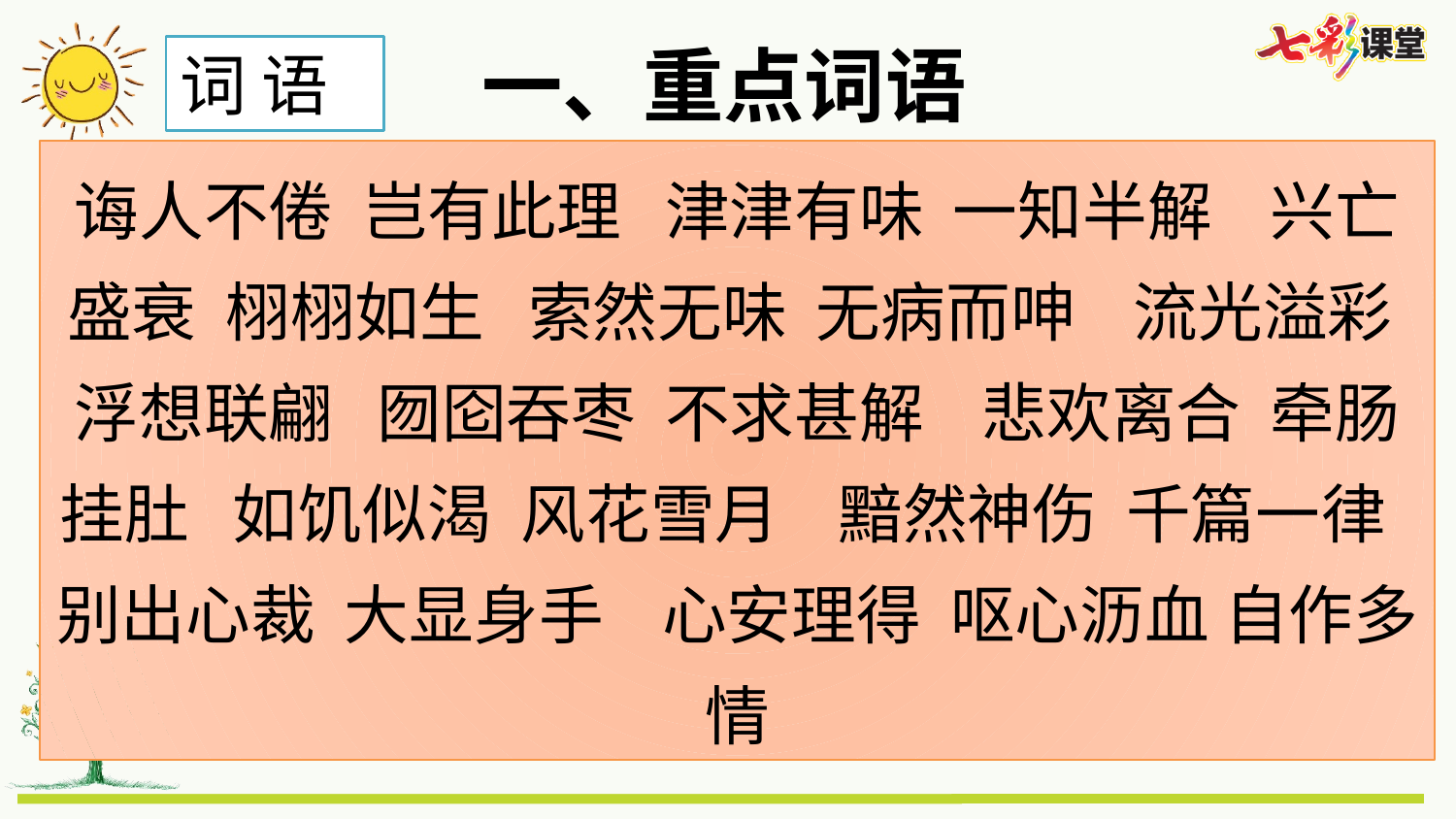

一、重点词语
词 语
诲人不倦  岂有此理   津津有味  一知半解    兴亡盛衰  栩栩如生   索然无味  无病而呻    流光溢彩  浮想联翩   囫囵吞枣  不求甚解    悲欢离合  牵肠挂肚   如饥似渴  风花雪月    黯然神伤  千篇一律   别出心裁  大显身手    心安理得  呕心沥血 自作多情